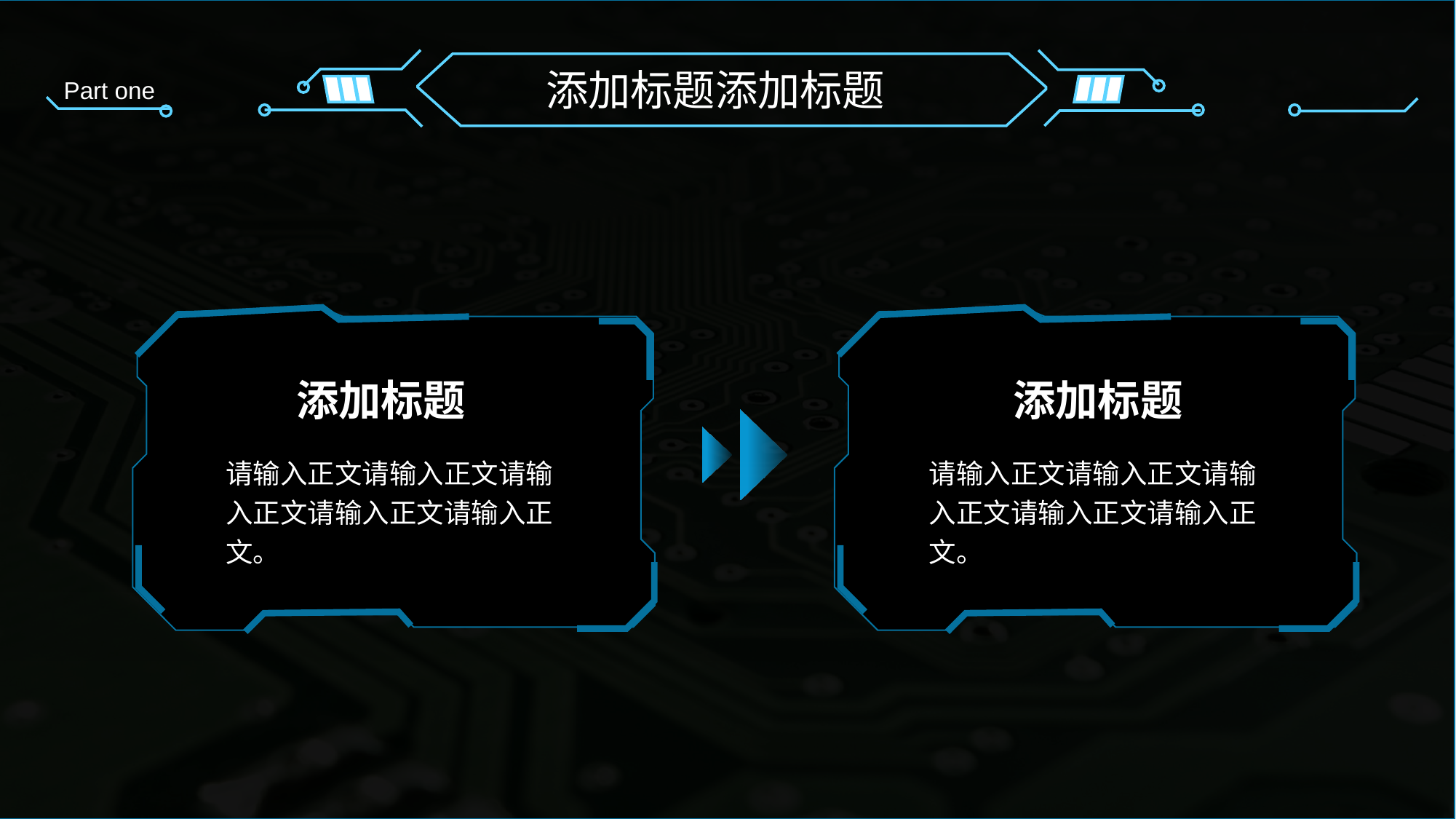

添加标题添加标题
Part one

添加标题
添加标题

请输入正文请输入正文请输入正文请输入正文请输入正文。
请输入正文请输入正文请输入正文请输入正文请输入正文。